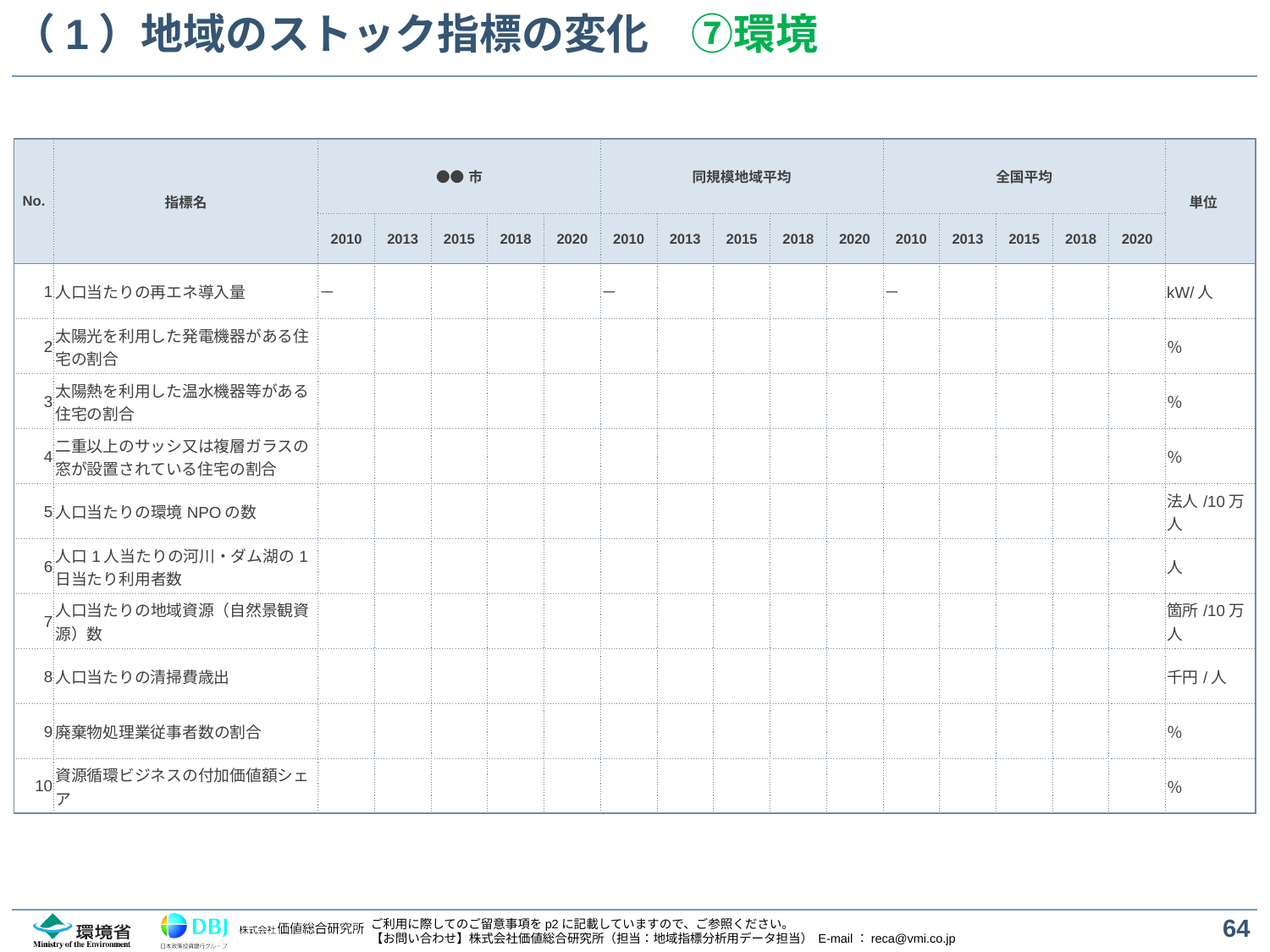

# （1）地域のストック指標の変化　⑦環境
| No. | 指標名 | ●●市 |  |  |  |  | 同規模地域平均 |  |  |  |  | 全国平均 |  |  |  |  | 単位 |
| --- | --- | --- | --- | --- | --- | --- | --- | --- | --- | --- | --- | --- | --- | --- | --- | --- | --- |
|  |  | 2010 | 2013 | 2015 | 2018 | 2020 | 2010 | 2013 | 2015 | 2018 | 2020 | 2010 | 2013 | 2015 | 2018 | 2020 | 単位 |
| 1 | 人口当たりの再エネ導入量 | － |  |  |  |  | － |  |  |  |  | － |  |  |  |  | kW/人 |
| 2 | 太陽光を利用した発電機器がある住宅の割合 |  |  |  |  |  |  |  |  |  |  |  |  |  |  |  | ％ |
| 3 | 太陽熱を利用した温水機器等がある住宅の割合 |  |  |  |  |  |  |  |  |  |  |  |  |  |  |  | ％ |
| 4 | 二重以上のサッシ又は複層ガラスの窓が設置されている住宅の割合 |  |  |  |  |  |  |  |  |  |  |  |  |  |  |  | ％ |
| 5 | 人口当たりの環境NPOの数 |  |  |  |  |  |  |  |  |  |  |  |  |  |  |  | 法人/10万人 |
| 6 | 人口1人当たりの河川・ダム湖の1日当たり利用者数 |  |  |  |  |  |  |  |  |  |  |  |  |  |  |  | 人 |
| 7 | 人口当たりの地域資源（自然景観資源）数 |  |  |  |  |  |  |  |  |  |  |  |  |  |  |  | 箇所/10万人 |
| 8 | 人口当たりの清掃費歳出 |  |  |  |  |  |  |  |  |  |  |  |  |  |  |  | 千円/人 |
| 9 | 廃棄物処理業従事者数の割合 |  |  |  |  |  |  |  |  |  |  |  |  |  |  |  | ％ |
| 10 | 資源循環ビジネスの付加価値額シェア |  |  |  |  |  |  |  |  |  |  |  |  |  |  |  | ％ |
64